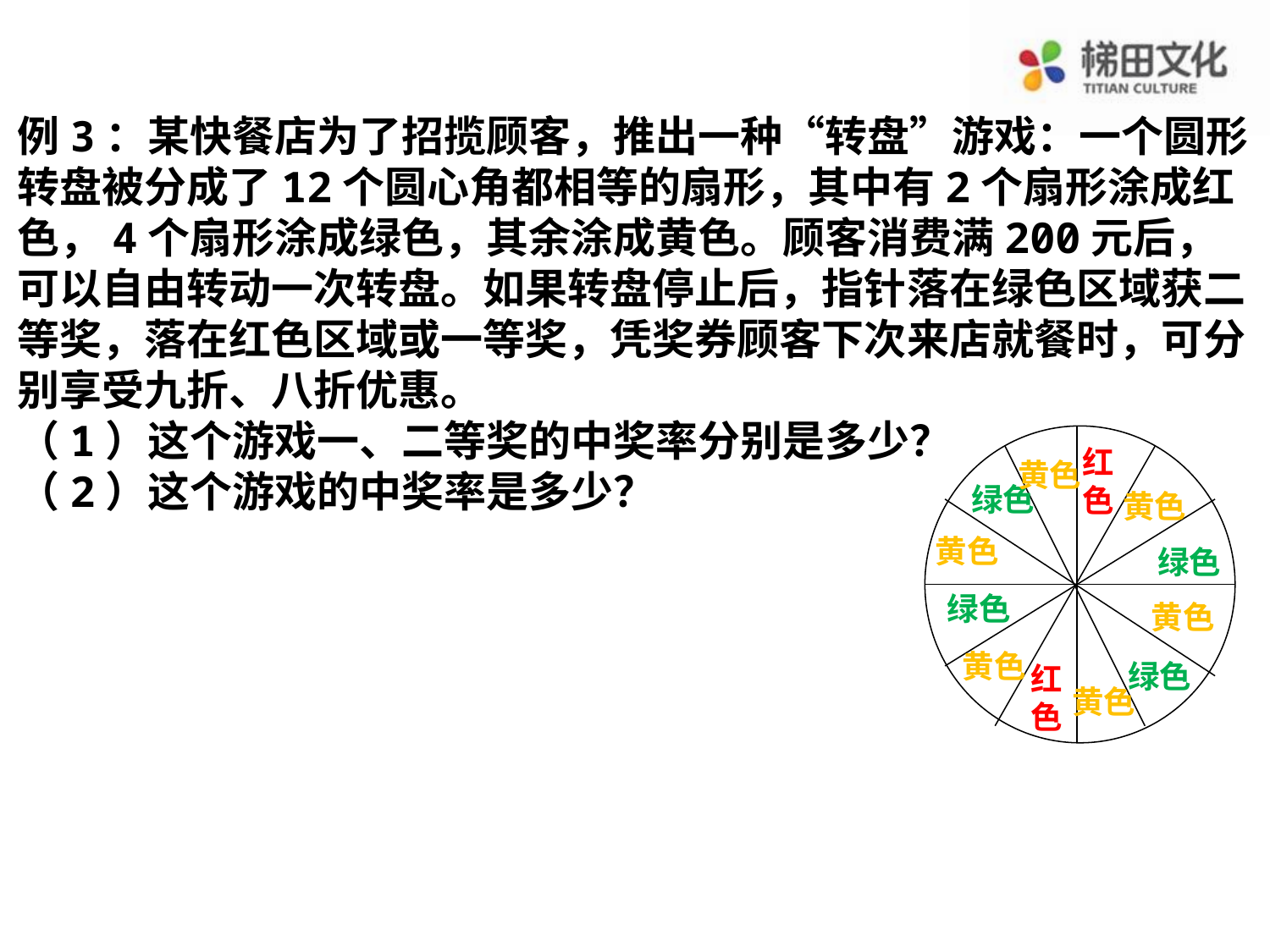

例3：某快餐店为了招揽顾客，推出一种“转盘”游戏：一个圆形转盘被分成了12个圆心角都相等的扇形，其中有2个扇形涂成红色，4个扇形涂成绿色，其余涂成黄色。顾客消费满200元后，可以自由转动一次转盘。如果转盘停止后，指针落在绿色区域获二等奖，落在红色区域或一等奖，凭奖券顾客下次来店就餐时，可分别享受九折、八折优惠。
（1）这个游戏一、二等奖的中奖率分别是多少？
（2）这个游戏的中奖率是多少？

红色
黄色
绿色
黄色
黄色
绿色
绿色
黄色
黄色
绿色
红
色
黄色